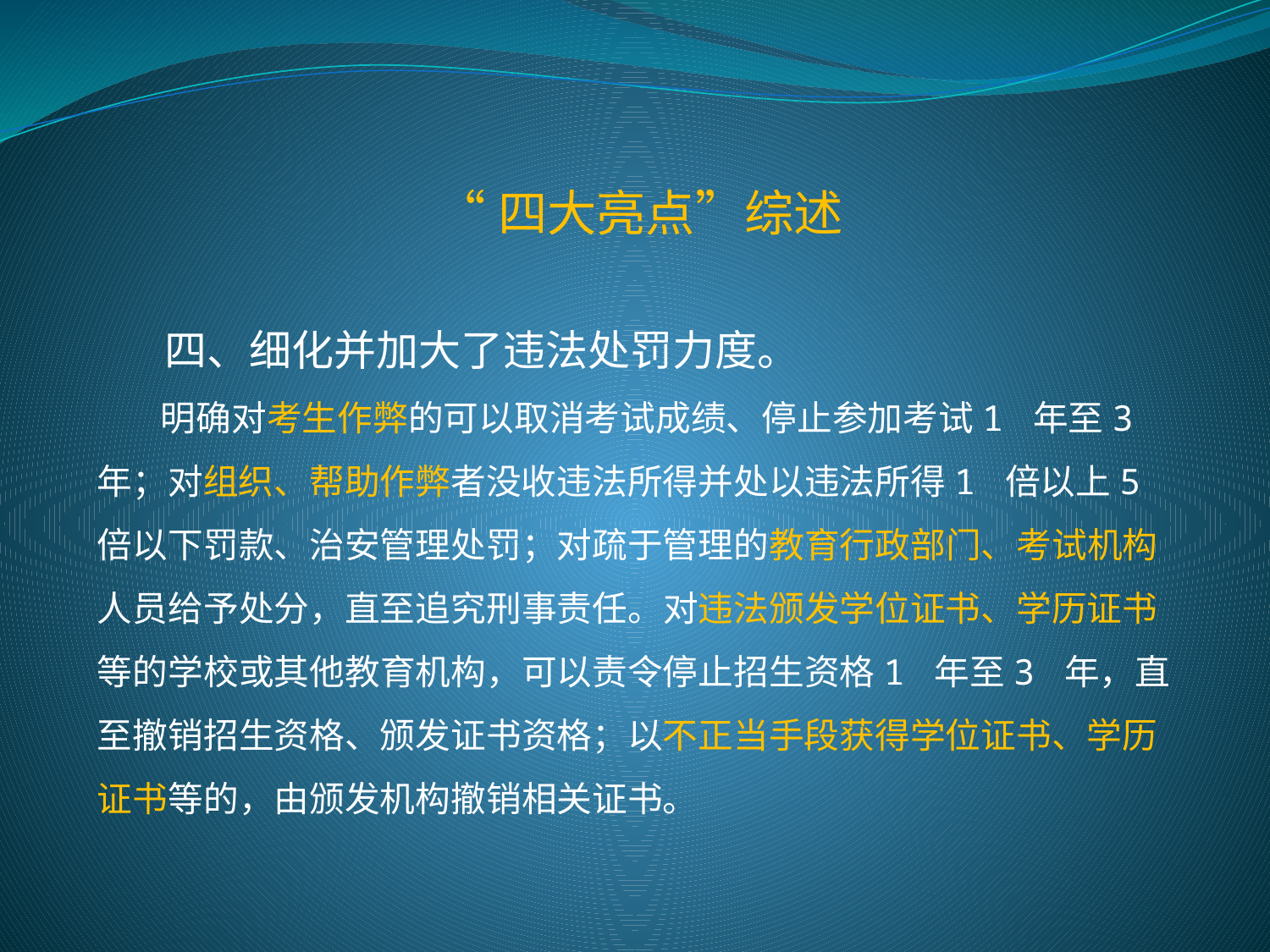

“四大亮点”综述

      四、细化并加大了违法处罚力度。
       明确对考生作弊的可以取消考试成绩、停止参加考试1 年至3 年；对组织、帮助作弊者没收违法所得并处以违法所得1 倍以上5 倍以下罚款、治安管理处罚；对疏于管理的教育行政部门、考试机构人员给予处分，直至追究刑事责任。对违法颁发学位证书、学历证书等的学校或其他教育机构，可以责令停止招生资格1 年至3 年，直至撤销招生资格、颁发证书资格；以不正当手段获得学位证书、学历证书等的，由颁发机构撤销相关证书。